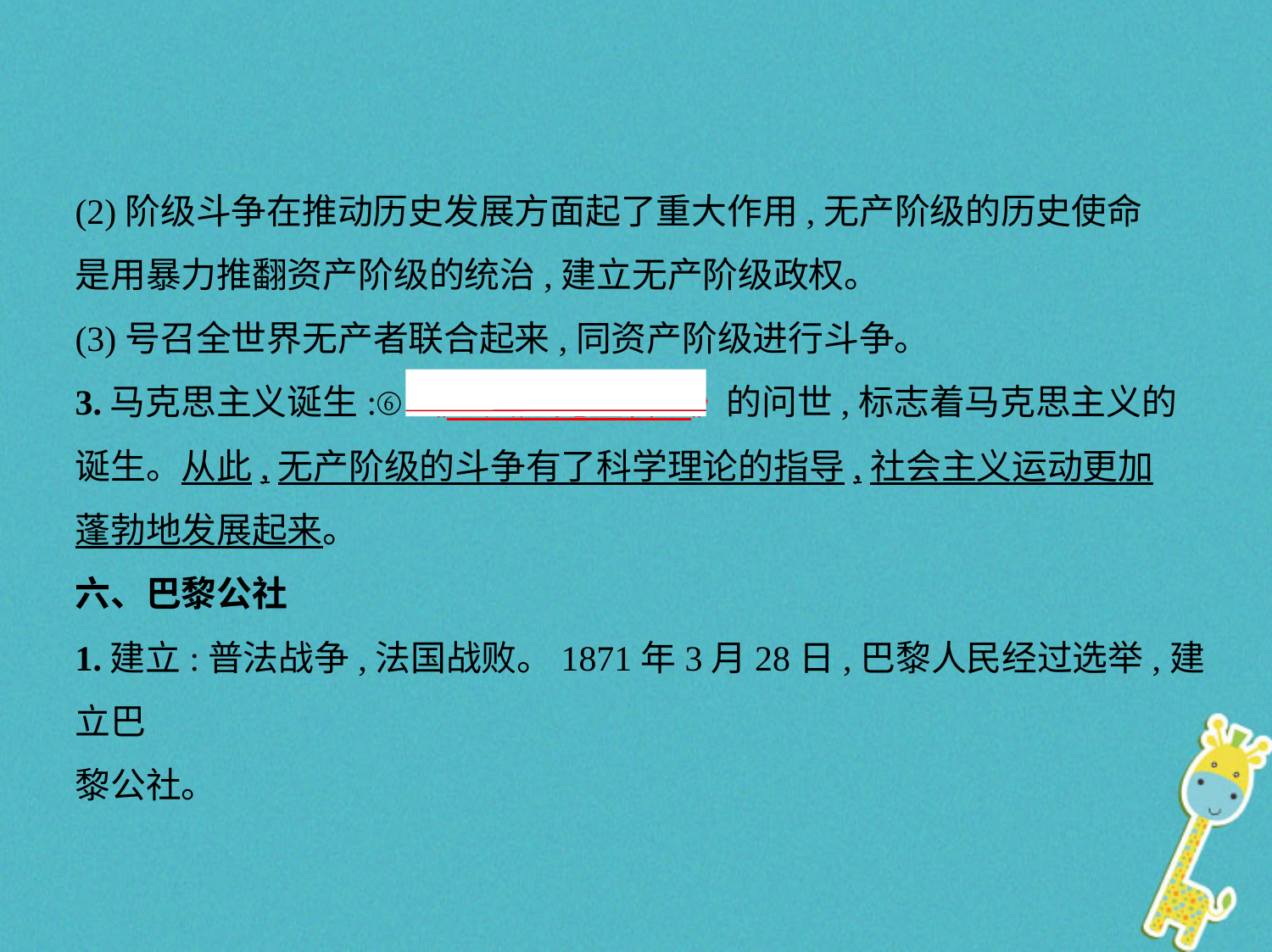

(2)阶级斗争在推动历史发展方面起了重大作用,无产阶级的历史使命
是用暴力推翻资产阶级的统治,建立无产阶级政权。
(3)号召全世界无产者联合起来,同资产阶级进行斗争。
3.马克思主义诞生:⑥《　共产党宣言    》的问世,标志着马克思主义的
诞生。从此,无产阶级的斗争有了科学理论的指导,社会主义运动更加
蓬勃地发展起来。
六、巴黎公社
1.建立:普法战争,法国战败。1871年3月28日,巴黎人民经过选举,建立巴
黎公社。